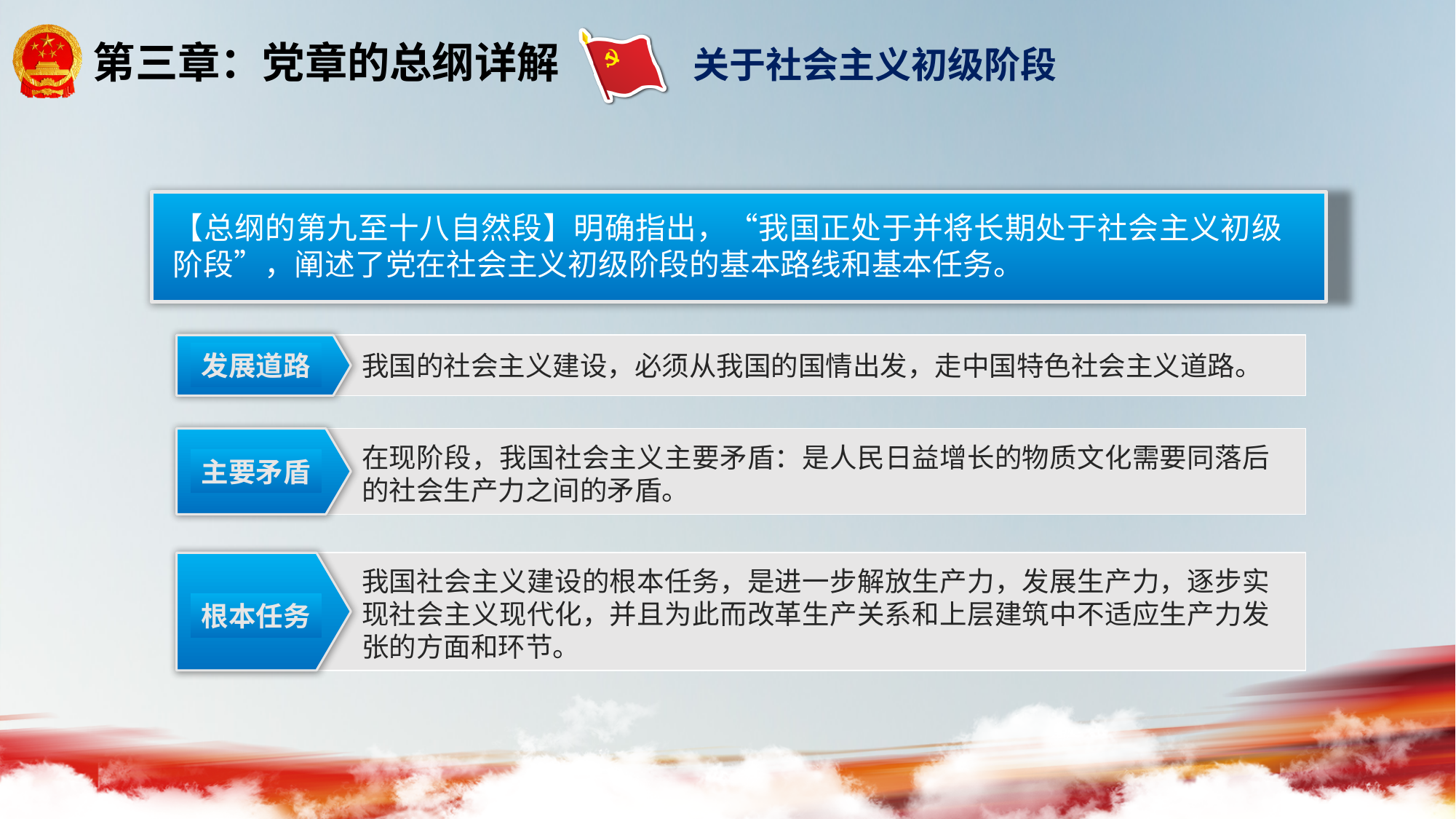

关于社会主义初级阶段

【总纲的第九至十八自然段】明确指出，“我国正处于并将长期处于社会主义初级阶段”，阐述了党在社会主义初级阶段的基本路线和基本任务。

发展道路

我国的社会主义建设，必须从我国的国情出发，走中国特色社会主义道路。

主要矛盾

在现阶段，我国社会主义主要矛盾：是人民日益增长的物质文化需要同落后的社会生产力之间的矛盾。

根本任务

我国社会主义建设的根本任务，是进一步解放生产力，发展生产力，逐步实现社会主义现代化，并且为此而改革生产关系和上层建筑中不适应生产力发张的方面和环节。